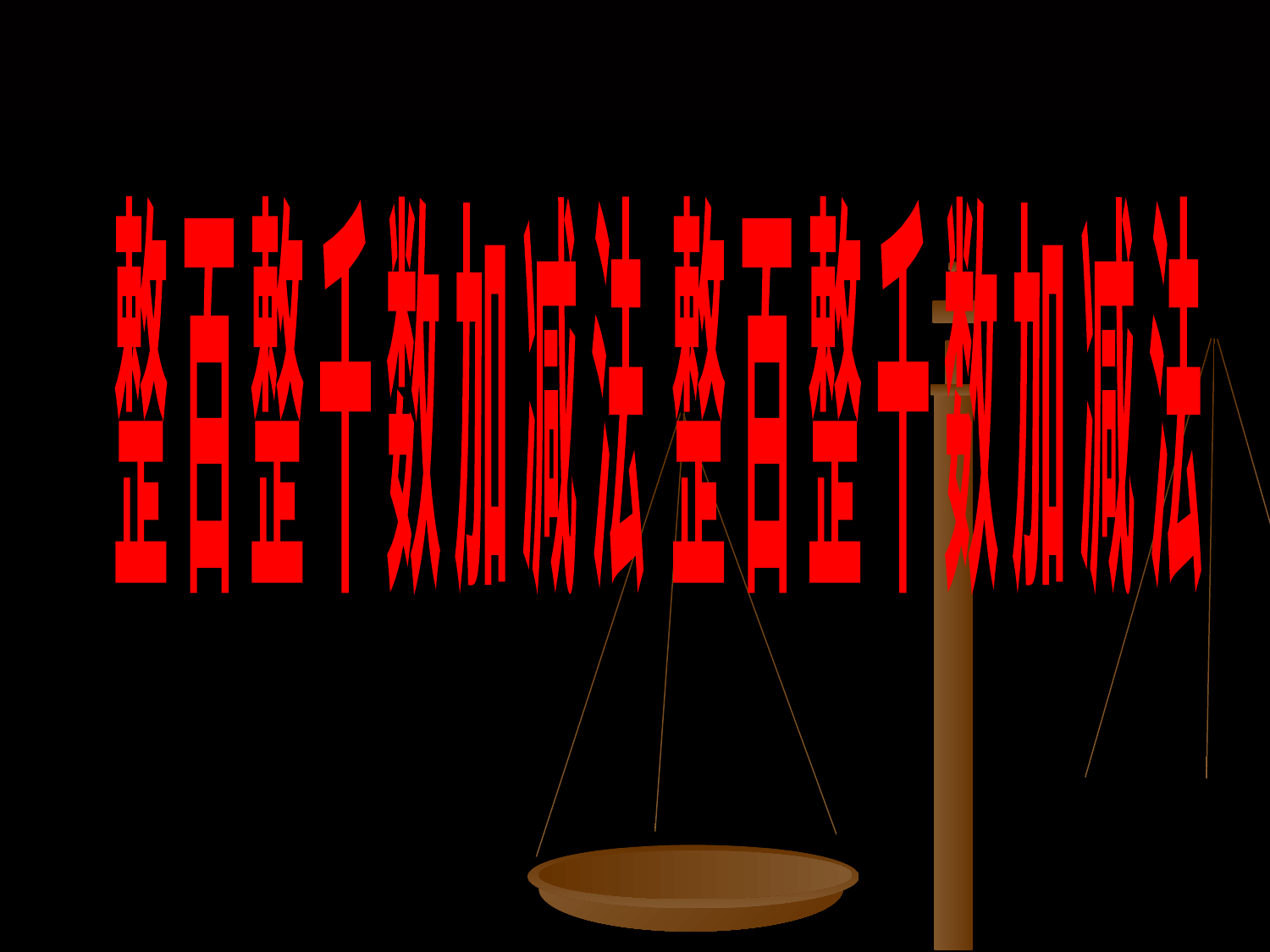

整 百 整 千 数 加 减 法  整 百 整 千 数 加 减 法